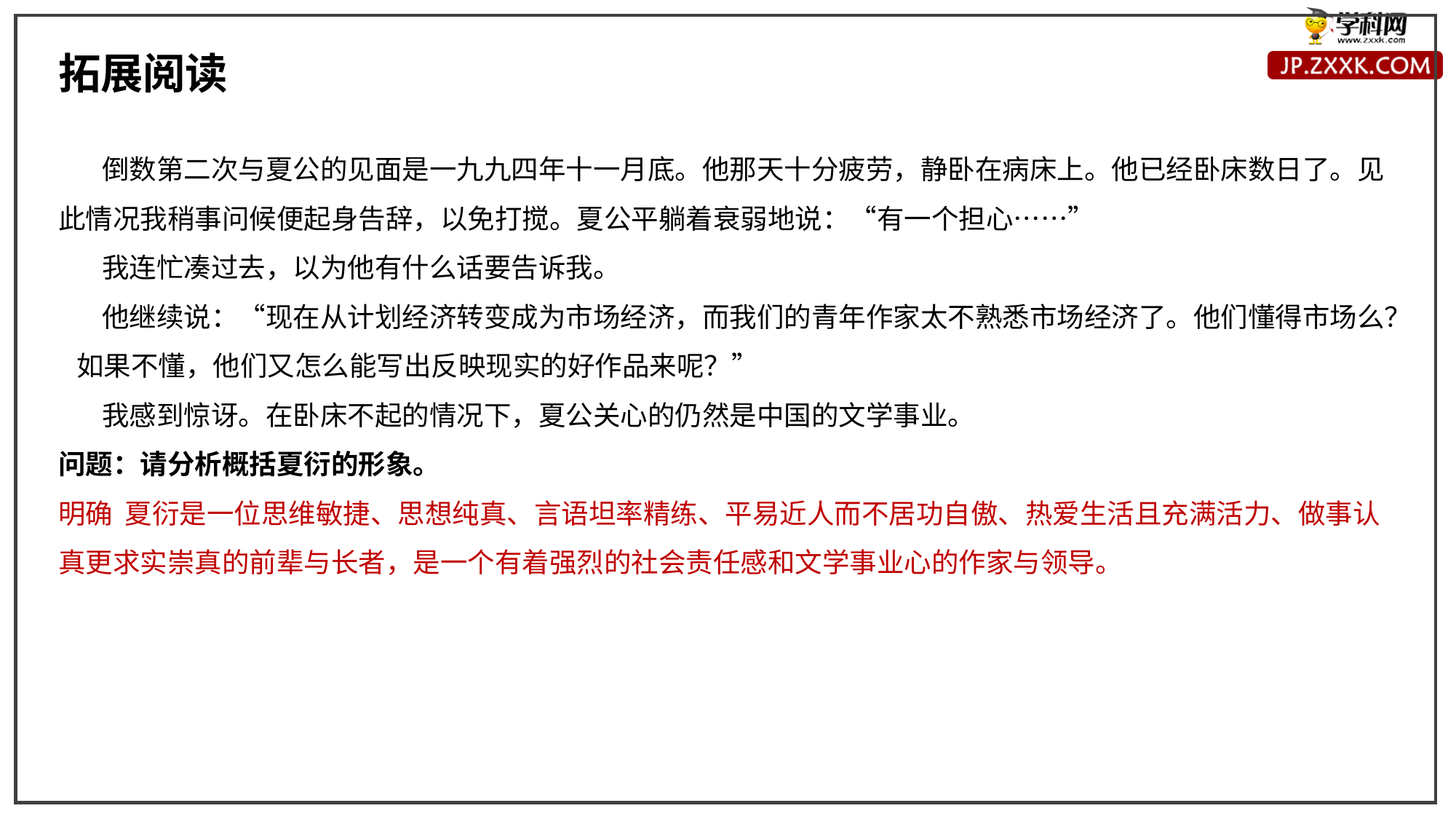

拓展阅读
      倒数第二次与夏公的见面是一九九四年十一月底。他那天十分疲劳，静卧在病床上。他已经卧床数日了。见此情况我稍事问候便起身告辞，以免打搅。夏公平躺着衰弱地说：“有一个担心……”
      我连忙凑过去，以为他有什么话要告诉我。
      他继续说：“现在从计划经济转变成为市场经济，而我们的青年作家太不熟悉市场经济了。他们懂得市场么？   如果不懂，他们又怎么能写出反映现实的好作品来呢？”
      我感到惊讶。在卧床不起的情况下，夏公关心的仍然是中国的文学事业。
问题：请分析概括夏衍的形象。
明确  夏衍是一位思维敏捷、思想纯真、言语坦率精练、平易近人而不居功自傲、热爱生活且充满活力、做事认真更求实崇真的前辈与长者，是一个有着强烈的社会责任感和文学事业心的作家与领导。